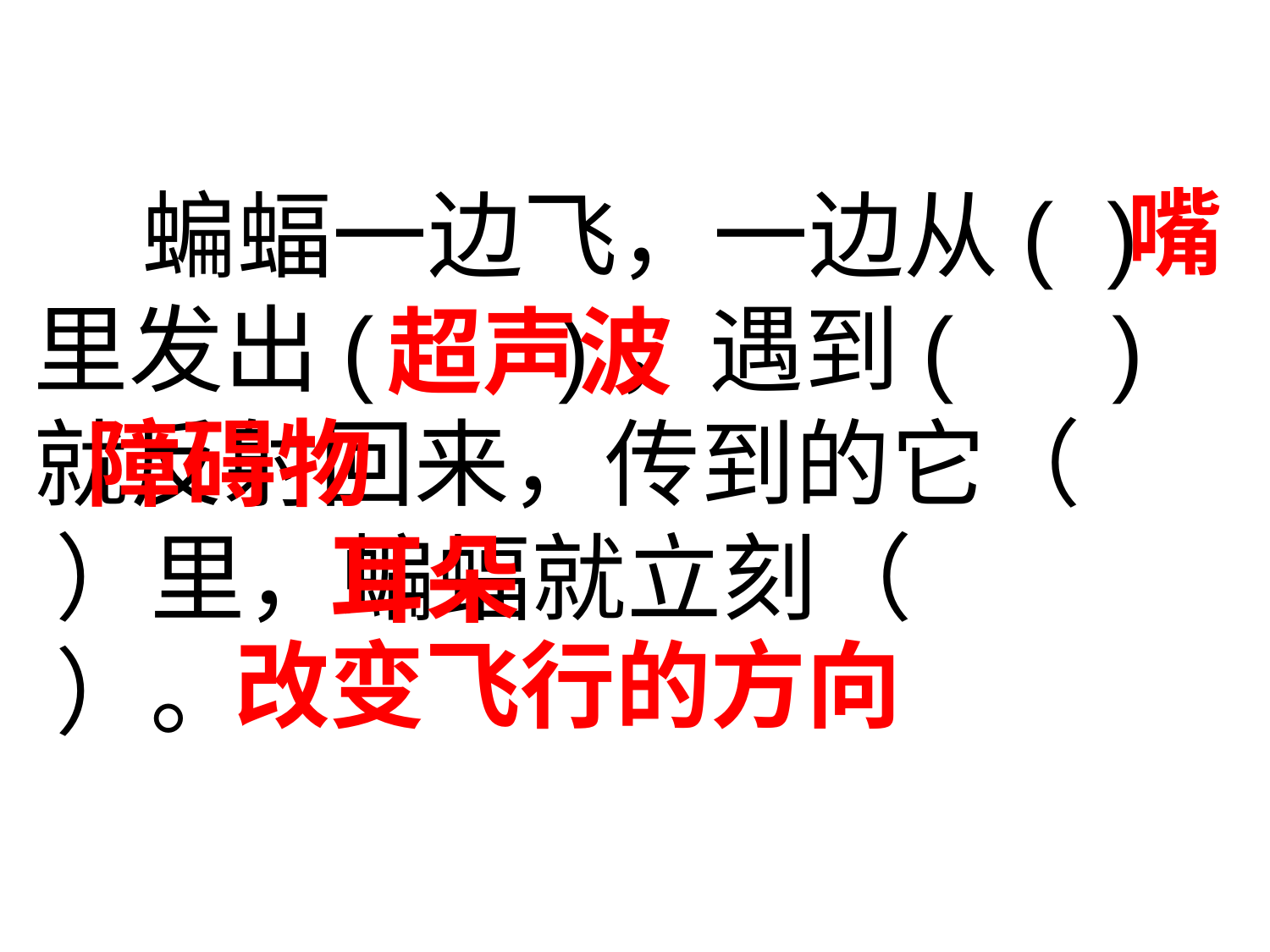

嘴
    蝙蝠一边飞，一边从(  )里发出(       )，遇到(      )就反射回来，传到的它（     ）里，蝙蝠就立刻（               ）。
超声波
障碍物
耳朵
改变飞行的方向